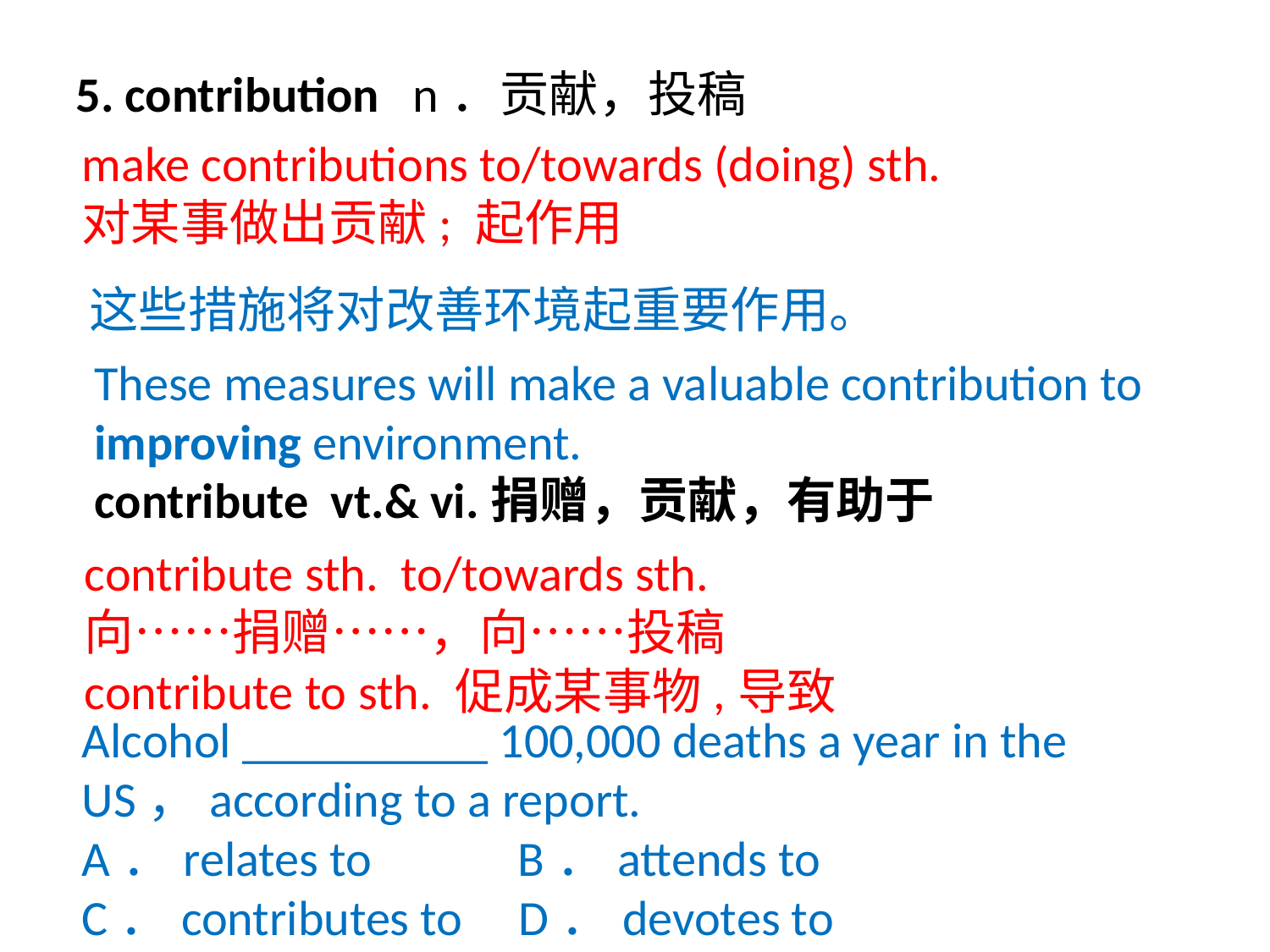

5. contribution   n．贡献，投稿
make contributions to/towards (doing) sth.
对某事做出贡献; 起作用
这些措施将对改善环境起重要作用。
These measures will make a valuable contribution to improving environment.
contribute  vt.& vi.捐赠，贡献，有助于
contribute sth.  to/towards sth.
向……捐赠……，向……投稿
contribute to sth. 促成某事物,导致
Alcohol __________ 100,000 deaths a year in the US，according to a report.
A．relates to             B．attends to
C．contributes to     D．devotes to